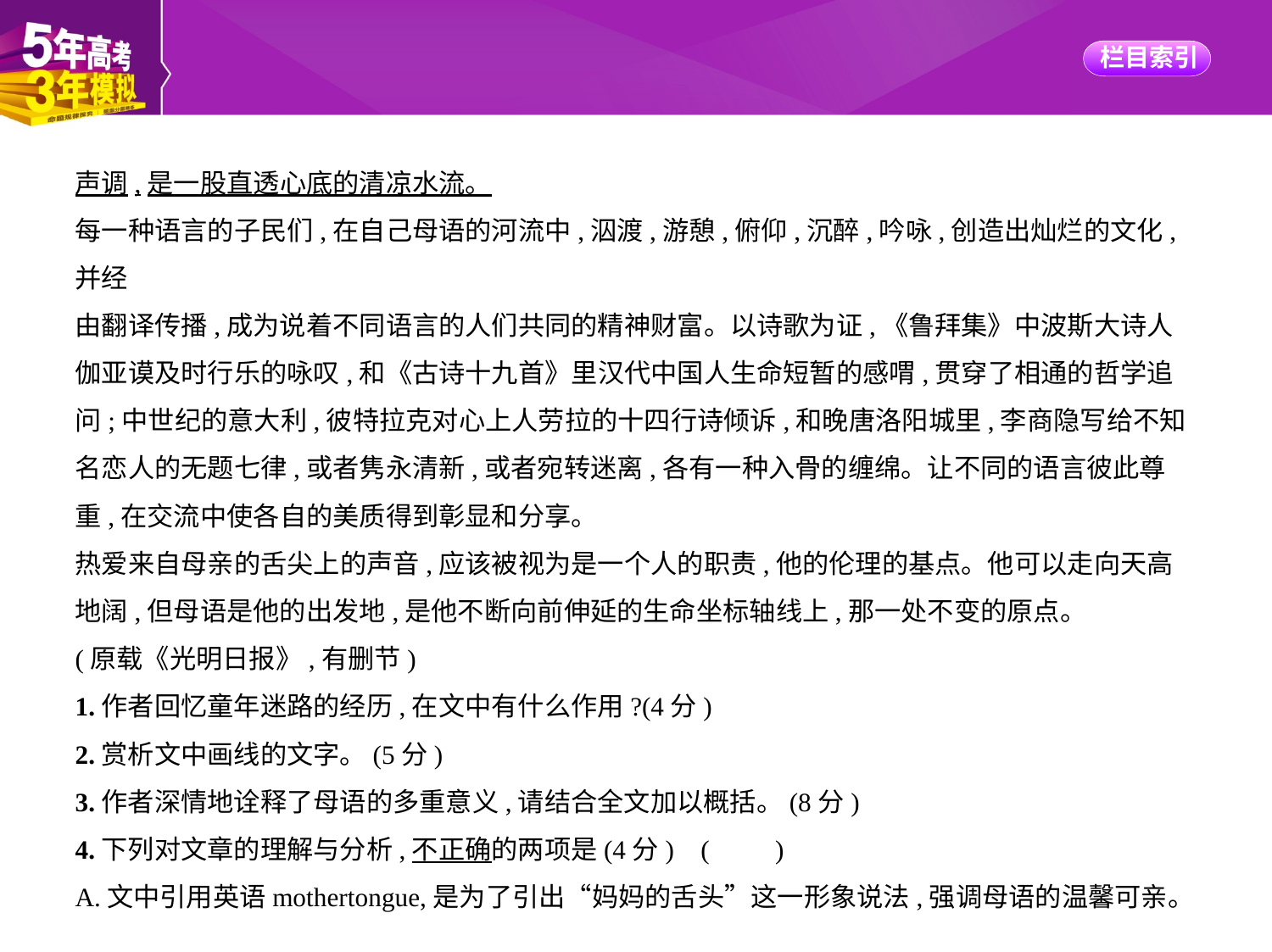

声调,是一股直透心底的清凉水流。
每一种语言的子民们,在自己母语的河流中,泅渡,游憩,俯仰,沉醉,吟咏,创造出灿烂的文化,并经
由翻译传播,成为说着不同语言的人们共同的精神财富。以诗歌为证,《鲁拜集》中波斯大诗人
伽亚谟及时行乐的咏叹,和《古诗十九首》里汉代中国人生命短暂的感喟,贯穿了相通的哲学追
问;中世纪的意大利,彼特拉克对心上人劳拉的十四行诗倾诉,和晚唐洛阳城里,李商隐写给不知
名恋人的无题七律,或者隽永清新,或者宛转迷离,各有一种入骨的缠绵。让不同的语言彼此尊
重,在交流中使各自的美质得到彰显和分享。
热爱来自母亲的舌尖上的声音,应该被视为是一个人的职责,他的伦理的基点。他可以走向天高
地阔,但母语是他的出发地,是他不断向前伸延的生命坐标轴线上,那一处不变的原点。
(原载《光明日报》,有删节)
1.作者回忆童年迷路的经历,在文中有什么作用?(4分)
2.赏析文中画线的文字。(5分)
3.作者深情地诠释了母语的多重意义,请结合全文加以概括。(8分)
4.下列对文章的理解与分析,不正确的两项是(4分) (　　)
A.文中引用英语mothertongue,是为了引出“妈妈的舌头”这一形象说法,强调母语的温馨可亲。